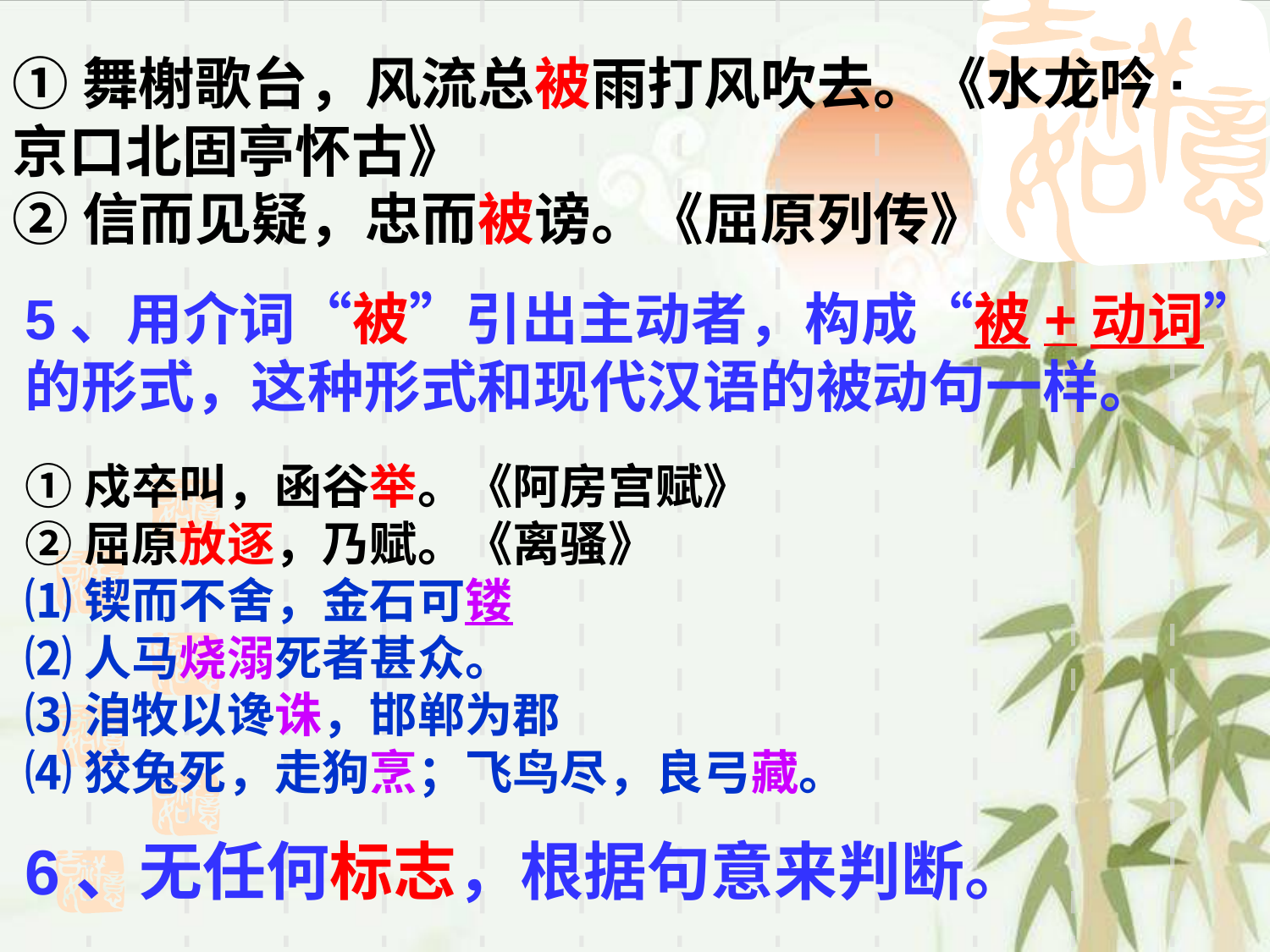

①舞榭歌台，风流总被雨打风吹去。《水龙吟·京口北固亭怀古》
②信而见疑，忠而被谤。《屈原列传》

5、用介词“被”引出主动者，构成“被+动词”的形式，这种形式和现代汉语的被动句一样。
①戍卒叫，函谷举。《阿房宫赋》
②屈原放逐，乃赋。《离骚》
⑴锲而不舍，金石可镂
⑵人马烧溺死者甚众。
⑶洎牧以谗诛，邯郸为郡
⑷狡兔死，走狗烹；飞鸟尽，良弓藏。

6、无任何标志，根据句意来判断。